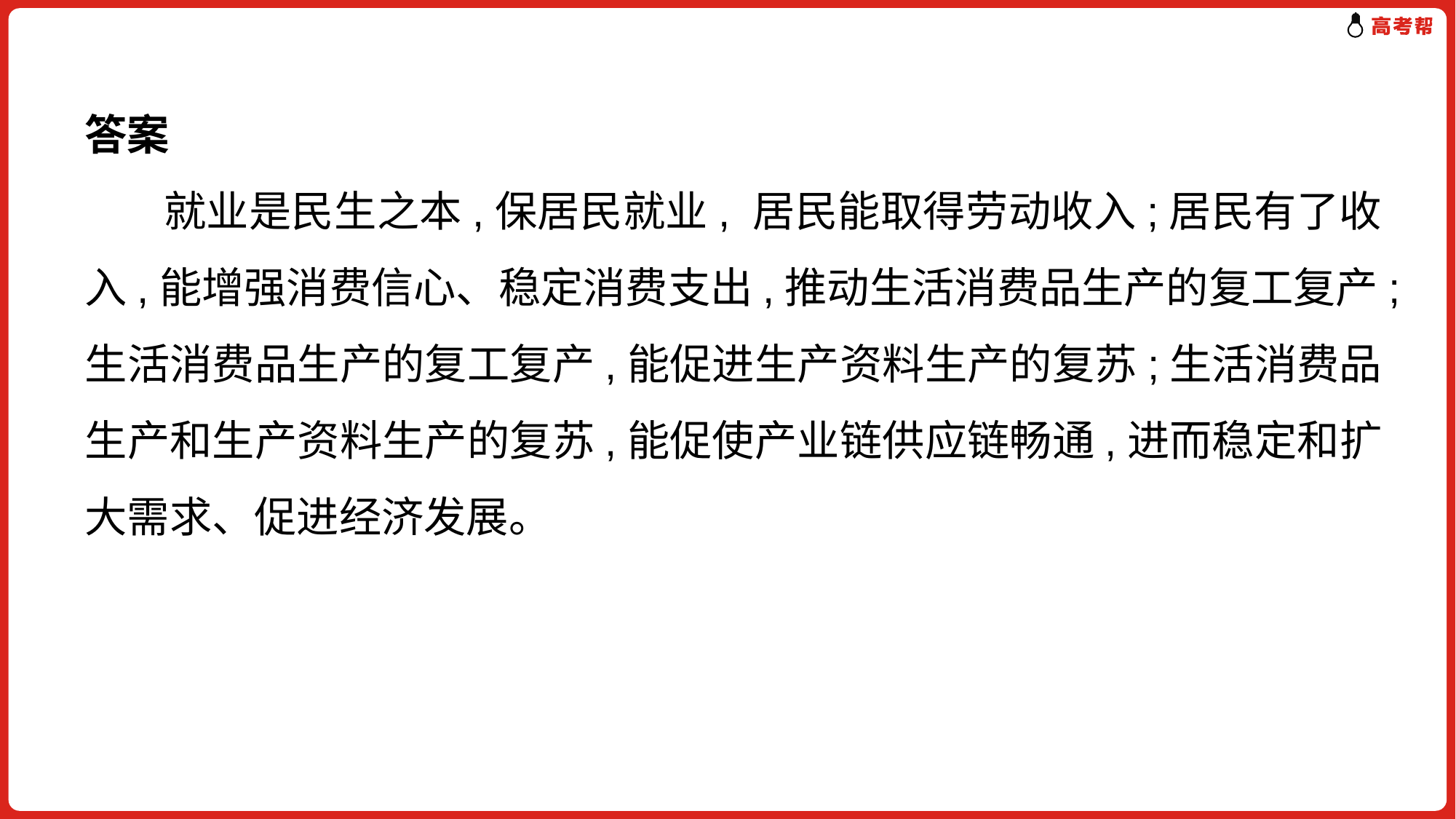

答案
       就业是民生之本,保居民就业, 居民能取得劳动收入;居民有了收入,能增强消费信心、稳定消费支出,推动生活消费品生产的复工复产;生活消费品生产的复工复产,能促进生产资料生产的复苏;生活消费品生产和生产资料生产的复苏,能促使产业链供应链畅通,进而稳定和扩大需求、促进经济发展。